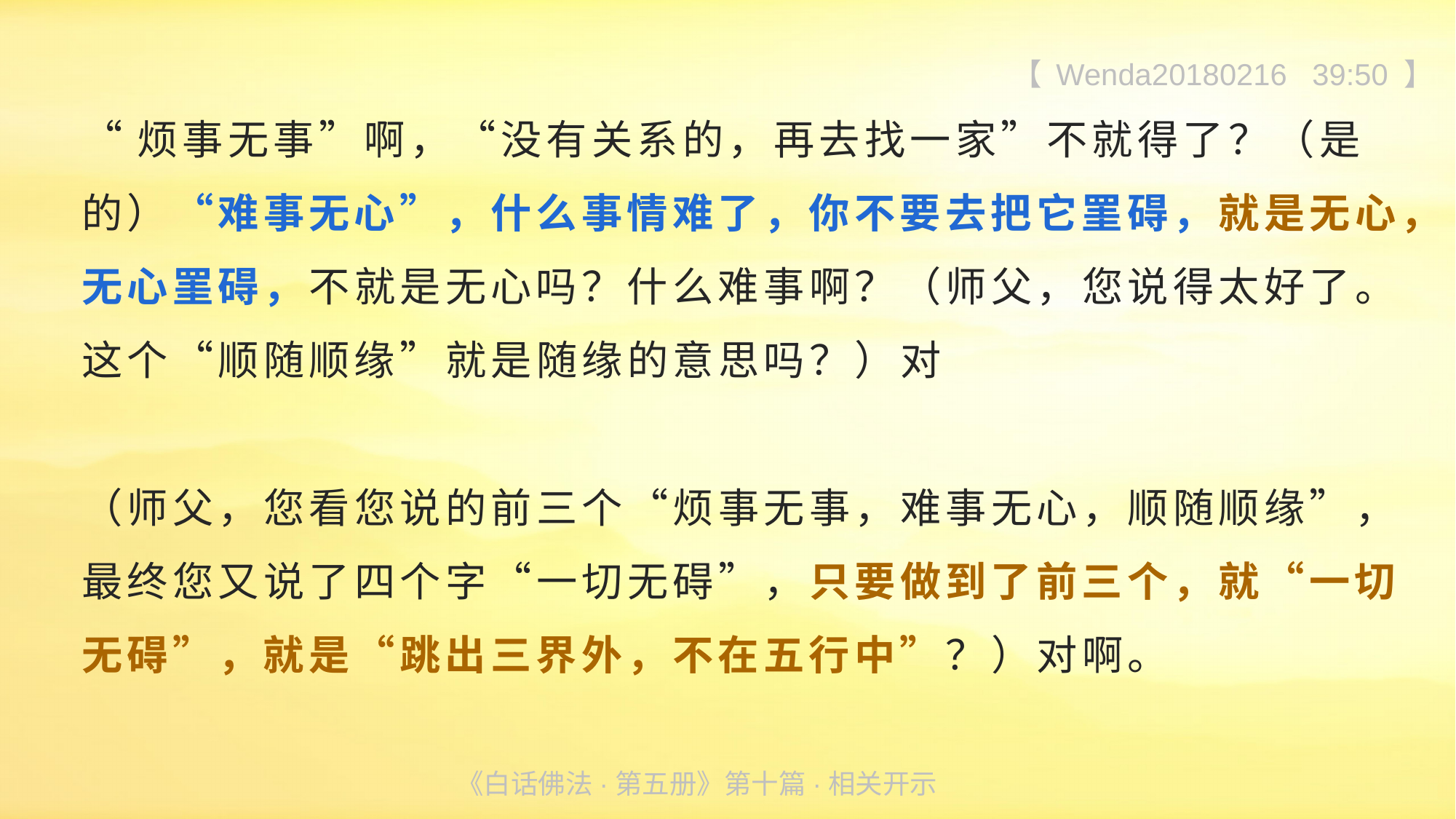

【 Wenda20180216   39:50 】
“烦事无事”啊，“没有关系的，再去找一家”不就得了？（是的）“难事无心”，什么事情难了，你不要去把它罣碍，就是无心，无心罣碍，不就是无心吗？什么难事啊？（师父，您说得太好了。
这个“顺随顺缘”就是随缘的意思吗？）对

（师父，您看您说的前三个“烦事无事，难事无心，顺随顺缘”，最终您又说了四个字“一切无碍”，只要做到了前三个，就“一切无碍”，就是“跳出三界外，不在五行中”？）对啊。

《白话佛法·第五册》第十篇·相关开示